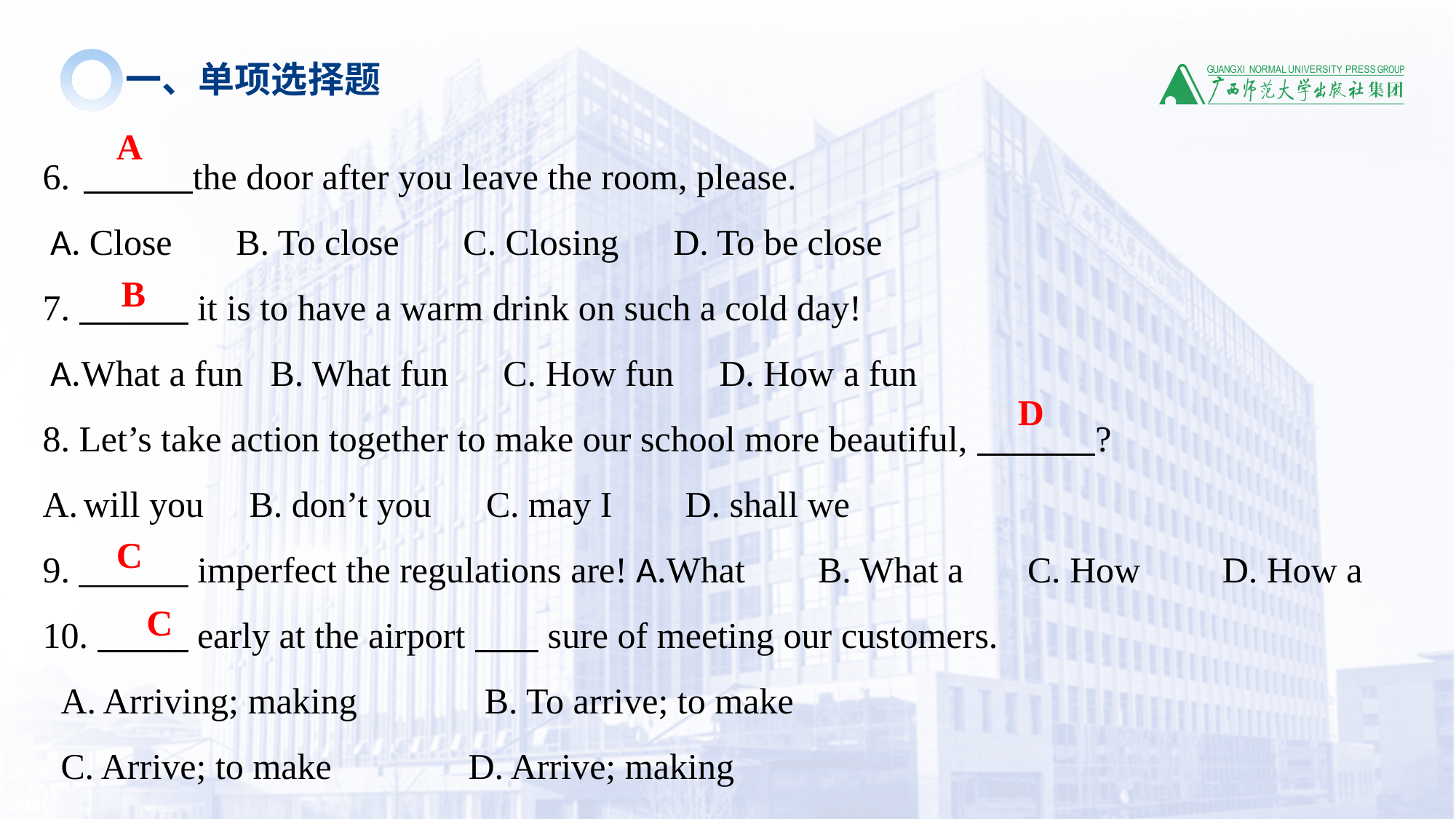

一、单项选择题
A
            the door after you leave the room, please.
 A. Close       B. To close       C. Closing      D. To be close
7.              it is to have a warm drink on such a cold day!
 A.What a fun   B. What fun      C. How fun     D. How a fun
8. Let’s take action together to make our school more beautiful,              ?
will you     B. don’t you      C. may I        D. shall we
9. ______ imperfect the regulations are! A.What        B. What a       C. How         D. How a
10.            early at the airport         sure of meeting our customers.
A. Arriving; making              B. To arrive; to make
C. Arrive; to make               D. Arrive; making
B

D
C
C